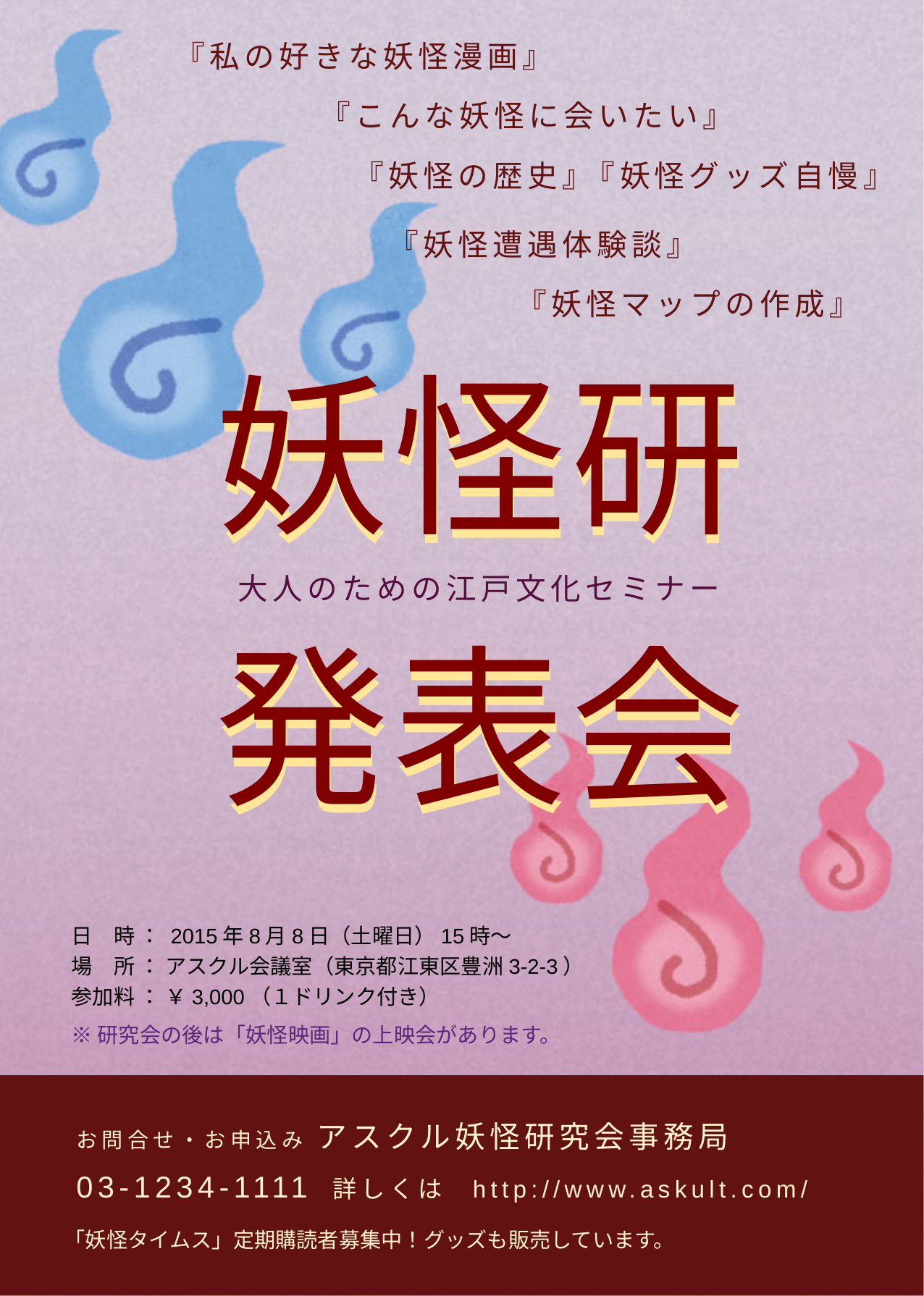

『私の好きな妖怪漫画』
『こんな妖怪に会いたい』
『妖怪の歴史』
『妖怪グッズ自慢』
『妖怪遭遇体験談』
妖怪研
発表会
『妖怪マップの作成』
妖怪研
発表会

大人のための江戸文化セミナー
日　時 ： 2015年8月8日（土曜日）15時～
場　所 ： アスクル会議室（東京都江東区豊洲3-2-3）
参加料 ： ￥3,000（１ドリンク付き）

※研究会の後は「妖怪映画」の上映会があります。

お問合せ・お申込み アスクル妖怪研究会事務局
03-1234-1111 詳しくは  http://www.askult.com/
「妖怪タイムス」定期購読者募集中！グッズも販売しています。